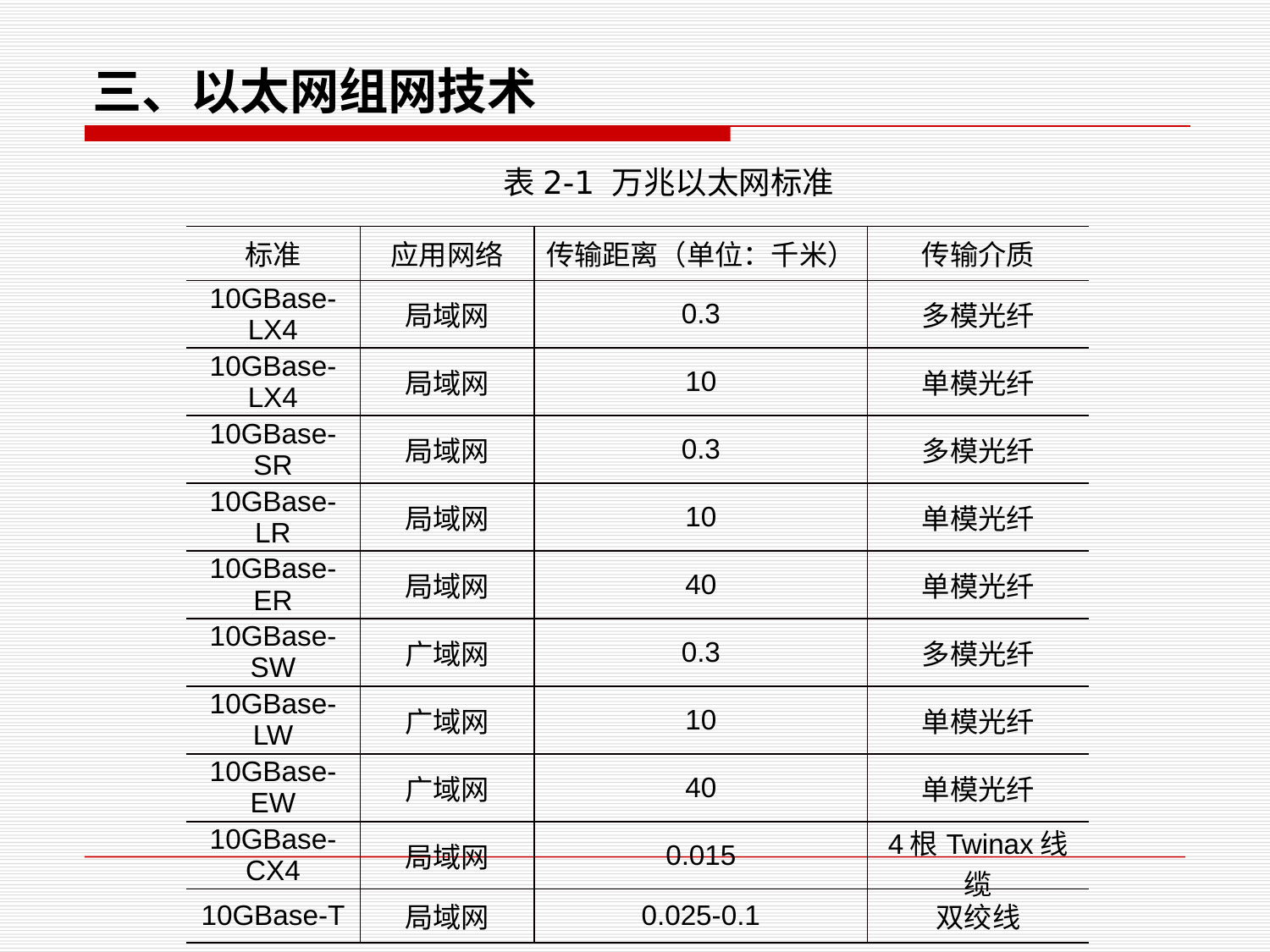

三、以太网组网技术
表2-1 万兆以太网标准
| 标准 | 应用网络 | 传输距离（单位：千米） | 传输介质 |
| --- | --- | --- | --- |
| 10GBase-LX4 | 局域网 | 0.3 | 多模光纤 |
| 10GBase-LX4 | 局域网 | 10 | 单模光纤 |
| 10GBase-SR | 局域网 | 0.3 | 多模光纤 |
| 10GBase-LR | 局域网 | 10 | 单模光纤 |
| 10GBase-ER | 局域网 | 40 | 单模光纤 |
| 10GBase-SW | 广域网 | 0.3 | 多模光纤 |
| 10GBase-LW | 广域网 | 10 | 单模光纤 |
| 10GBase-EW | 广域网 | 40 | 单模光纤 |
| 10GBase-CX4 | 局域网 | 0.015 | 4根Twinax线缆 |
| 10GBase-T | 局域网 | 0.025-0.1 | 双绞线 |